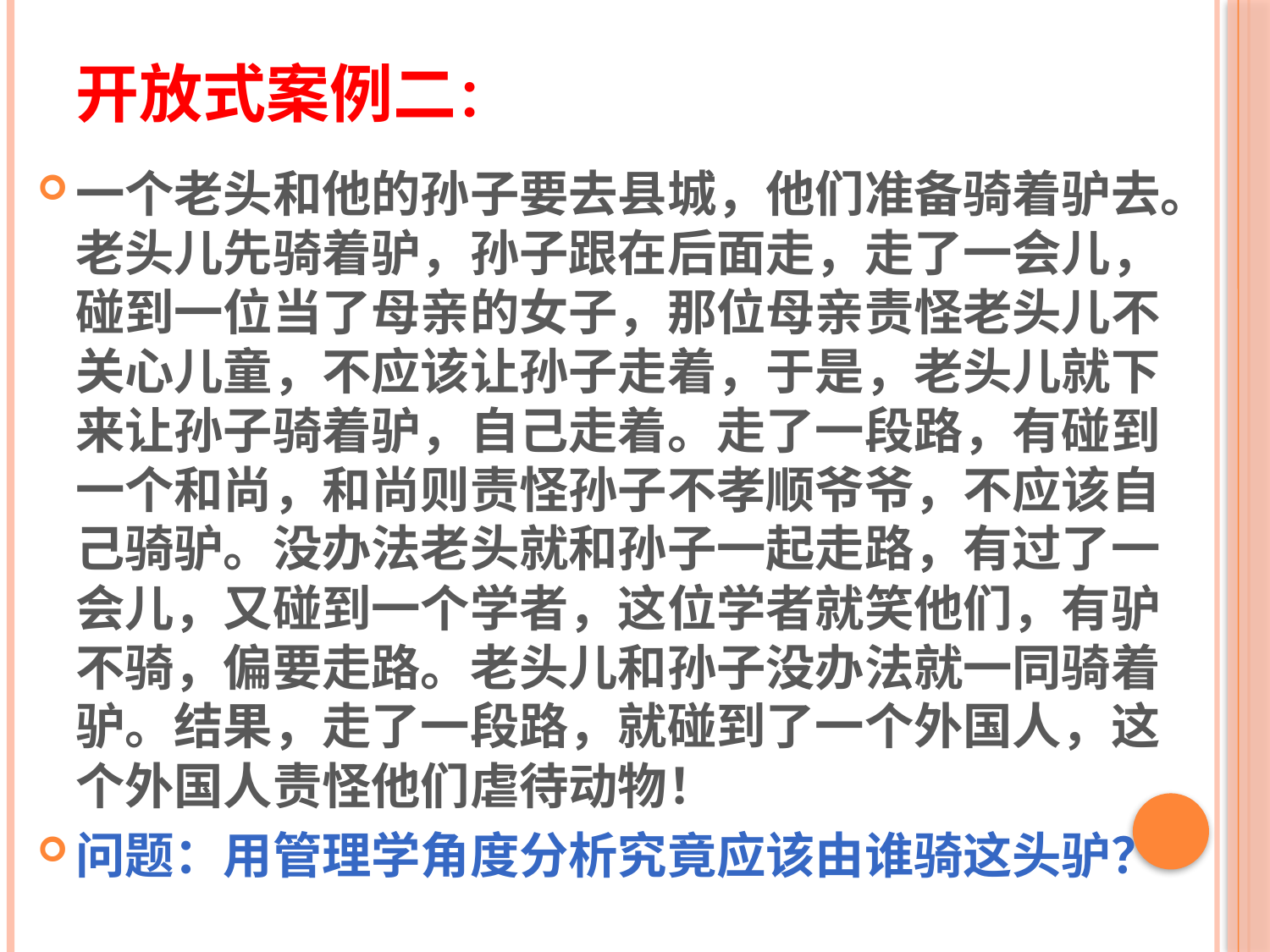

# 开放式案例二：
一个老头和他的孙子要去县城，他们准备骑着驴去。老头儿先骑着驴，孙子跟在后面走，走了一会儿，碰到一位当了母亲的女子，那位母亲责怪老头儿不关心儿童，不应该让孙子走着，于是，老头儿就下来让孙子骑着驴，自己走着。走了一段路，有碰到一个和尚，和尚则责怪孙子不孝顺爷爷，不应该自己骑驴。没办法老头就和孙子一起走路，有过了一会儿，又碰到一个学者，这位学者就笑他们，有驴不骑，偏要走路。老头儿和孙子没办法就一同骑着驴。结果，走了一段路，就碰到了一个外国人，这个外国人责怪他们虐待动物！
问题：用管理学角度分析究竟应该由谁骑这头驴？